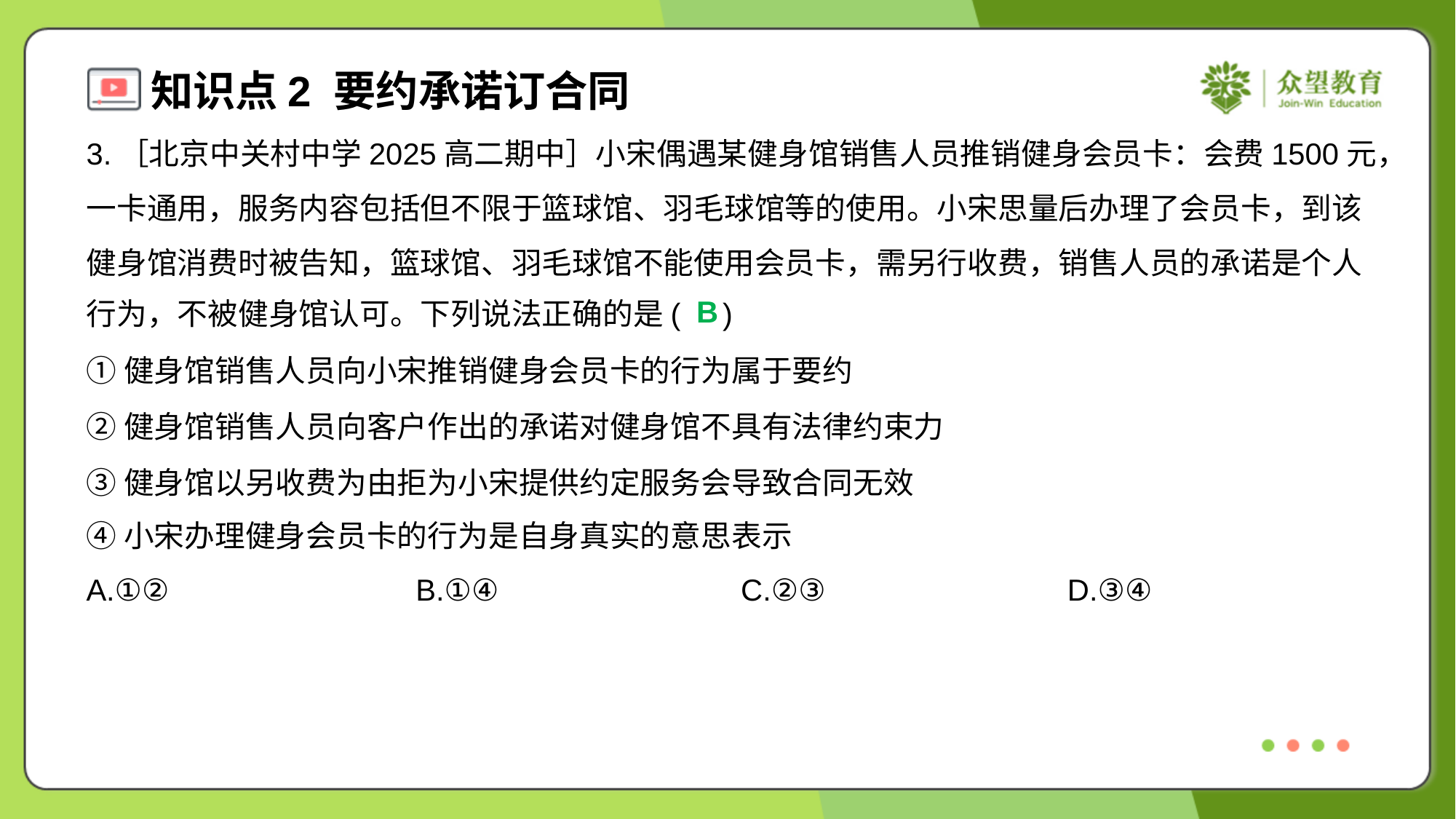

3.［北京中关村中学2025高二期中］小宋偶遇某健身馆销售人员推销健身会员卡：会费1500元，
一卡通用，服务内容包括但不限于篮球馆、羽毛球馆等的使用。小宋思量后办理了会员卡，到该
健身馆消费时被告知，篮球馆、羽毛球馆不能使用会员卡，需另行收费，销售人员的承诺是个人
行为，不被健身馆认可。下列说法正确的是(     )
B
①健身馆销售人员向小宋推销健身会员卡的行为属于要约
②健身馆销售人员向客户作出的承诺对健身馆不具有法律约束力
③健身馆以另收费为由拒为小宋提供约定服务会导致合同无效
④小宋办理健身会员卡的行为是自身真实的意思表示
A.①②	B.①④	C.②③	D.③④